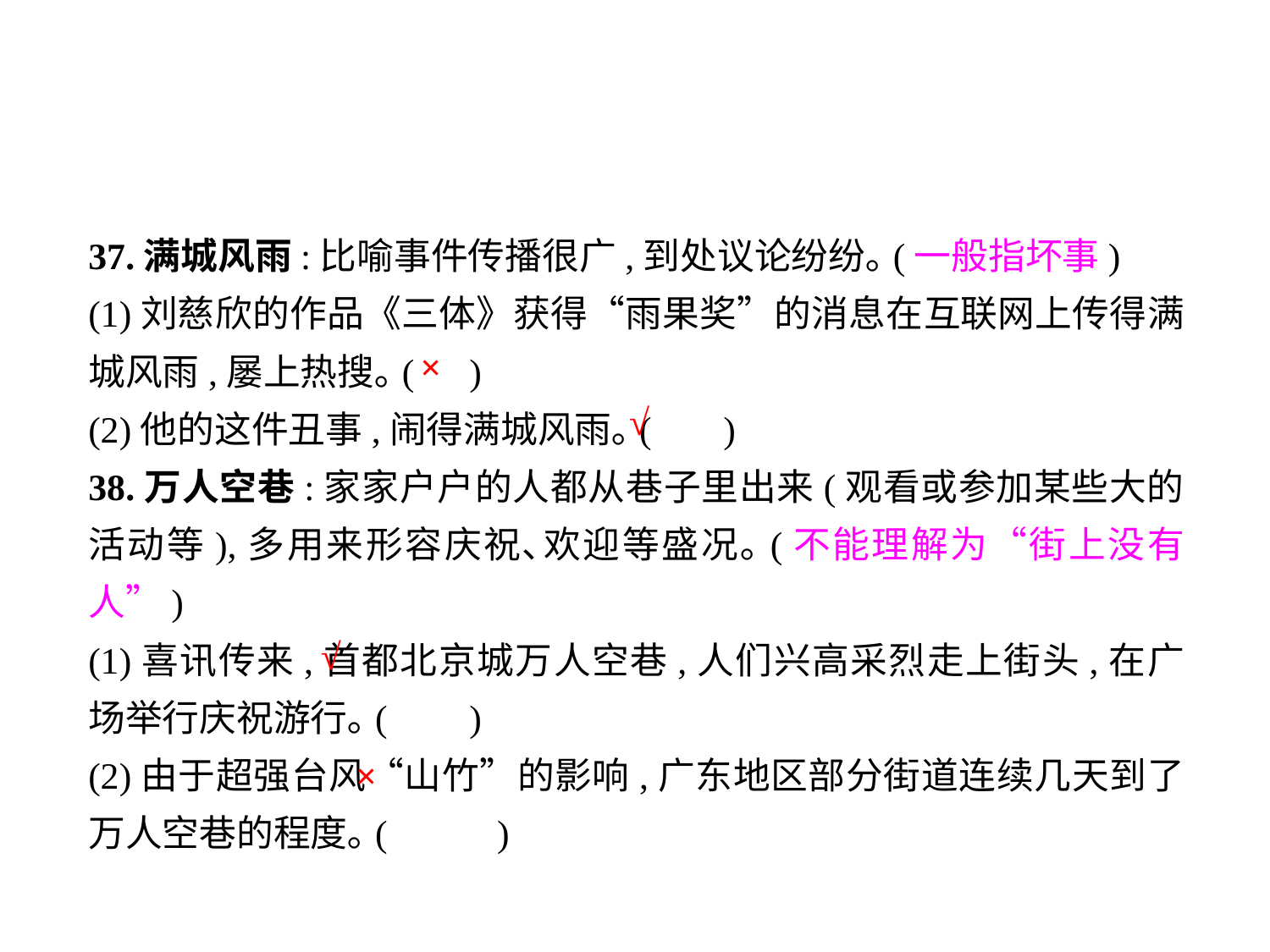

37.满城风雨:比喻事件传播很广,到处议论纷纷｡(一般指坏事)
(1)刘慈欣的作品《三体》获得“雨果奖”的消息在互联网上传得满城风雨,屡上热搜｡(	)
(2)他的这件丑事,闹得满城风雨｡(	)
38.万人空巷:家家户户的人都从巷子里出来(观看或参加某些大的活动等),多用来形容庆祝､欢迎等盛况｡(不能理解为“街上没有人”)
(1)喜讯传来,首都北京城万人空巷,人们兴高采烈走上街头,在广场举行庆祝游行｡(	)
(2)由于超强台风“山竹”的影响,广东地区部分街道连续几天到了万人空巷的程度｡(	   )
×
√
√
×